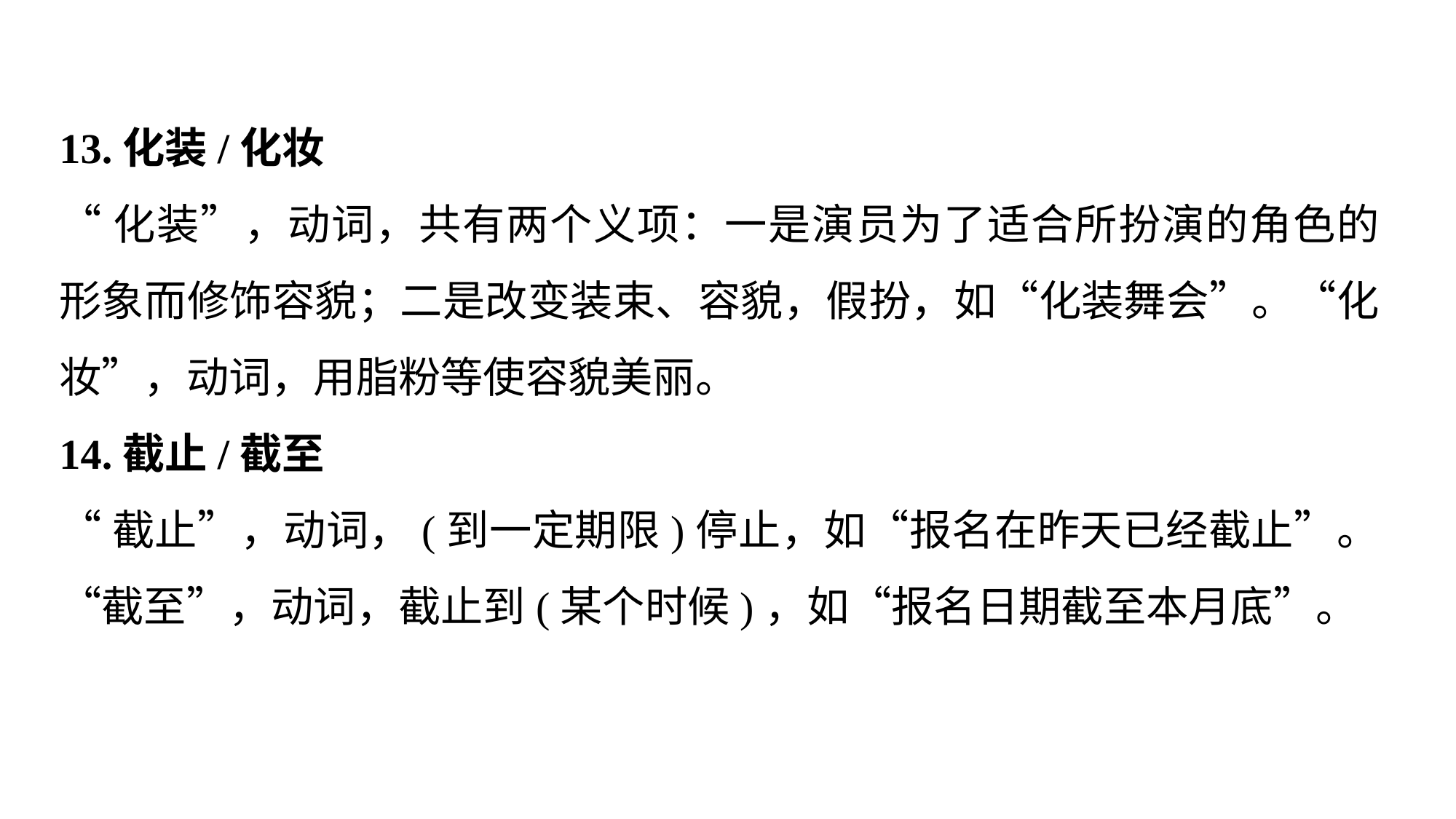

13.化装/化妆
“化装”，动词，共有两个义项：一是演员为了适合所扮演的角色的形象而修饰容貌；二是改变装束、容貌，假扮，如“化装舞会”。“化妆”，动词，用脂粉等使容貌美丽。
14.截止/截至
“截止”，动词，(到一定期限)停止，如“报名在昨天已经截止”。“截至”，动词，截止到(某个时候)，如“报名日期截至本月底”。